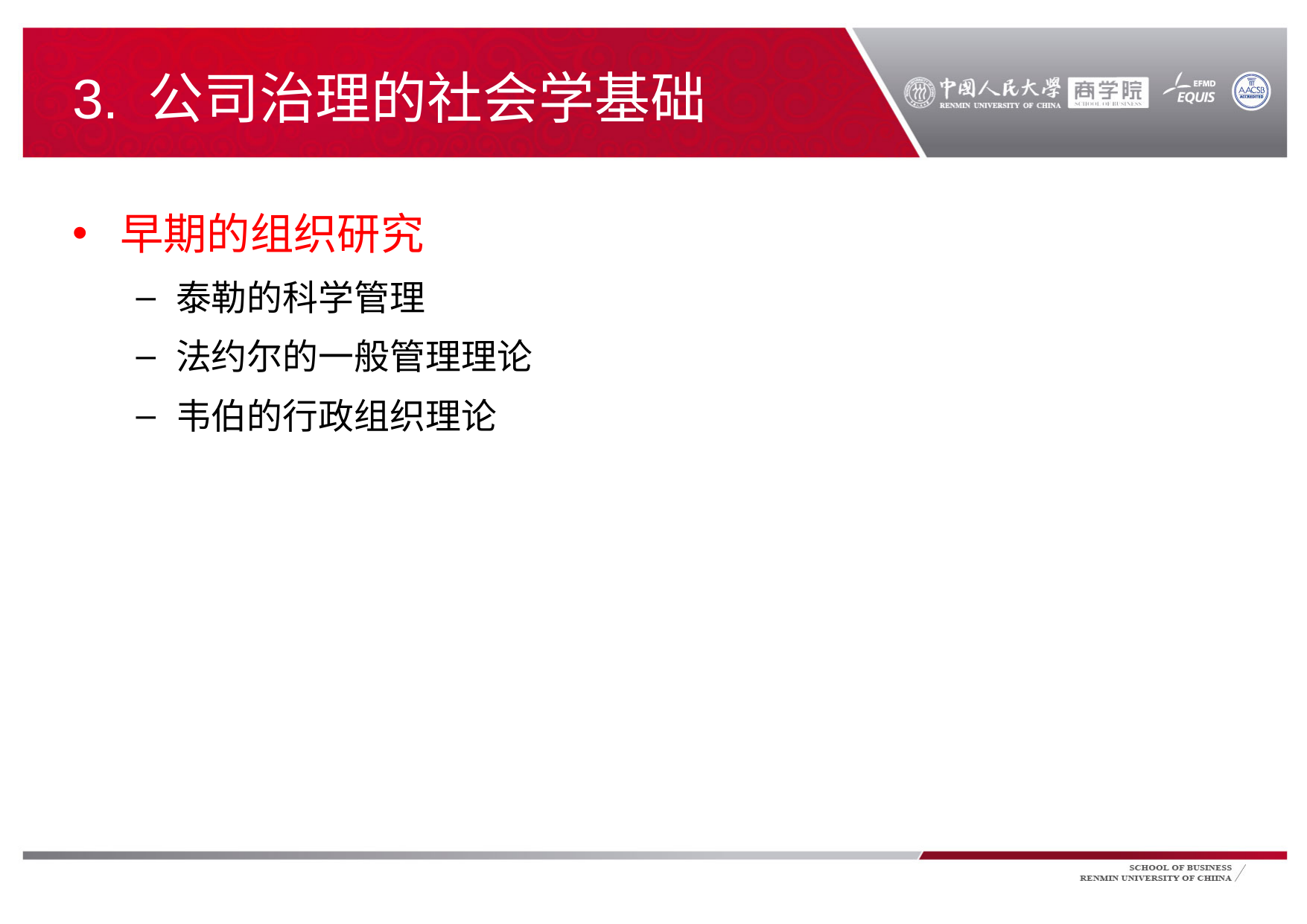

# 3. 公司治理的社会学基础
早期的组织研究
泰勒的科学管理
法约尔的一般管理理论
韦伯的行政组织理论